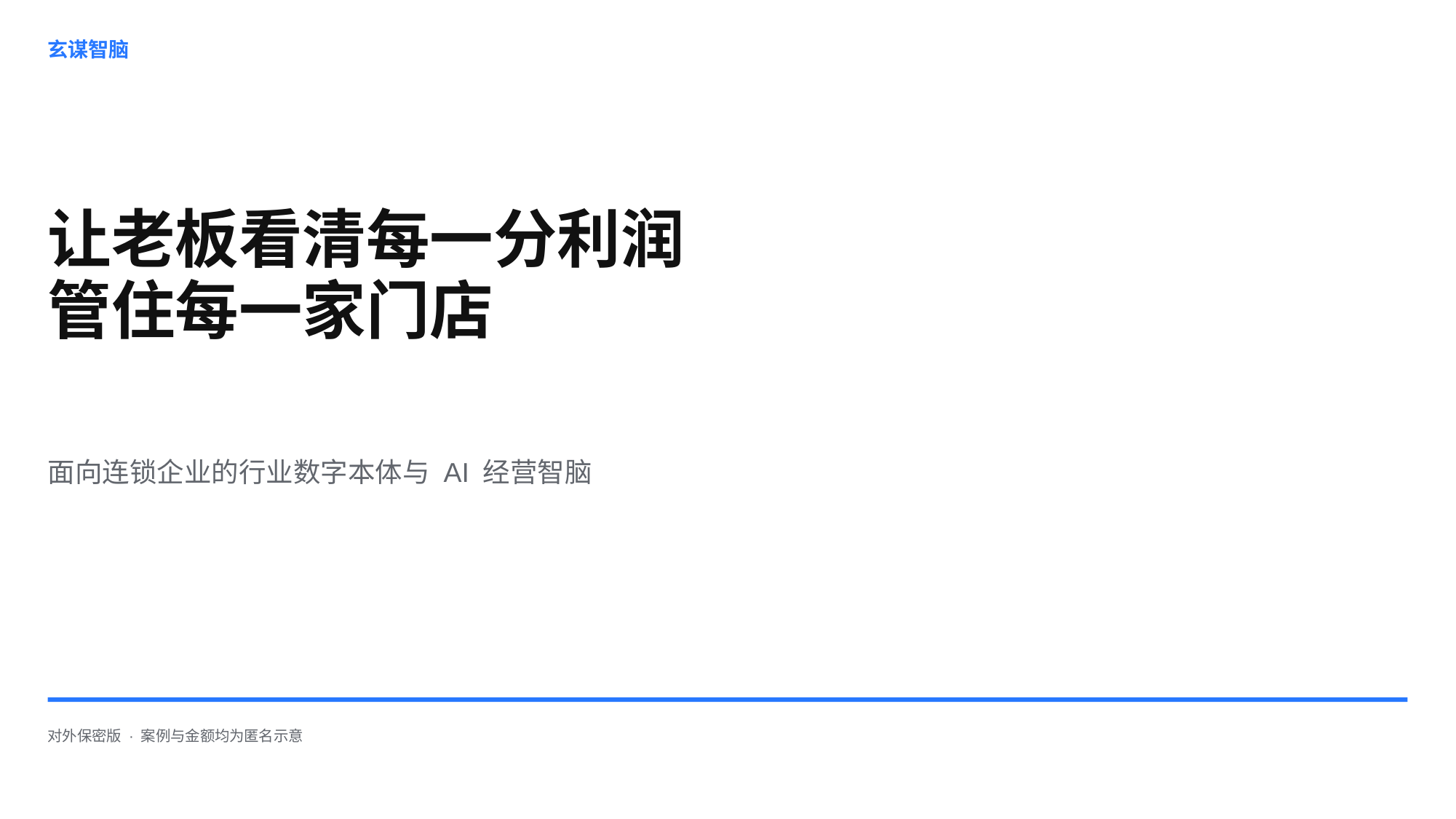

玄谋智脑
让老板看清每一分利润
管住每一家门店
面向连锁企业的行业数字本体与 AI 经营智脑

对外保密版 · 案例与金额均为匿名示意